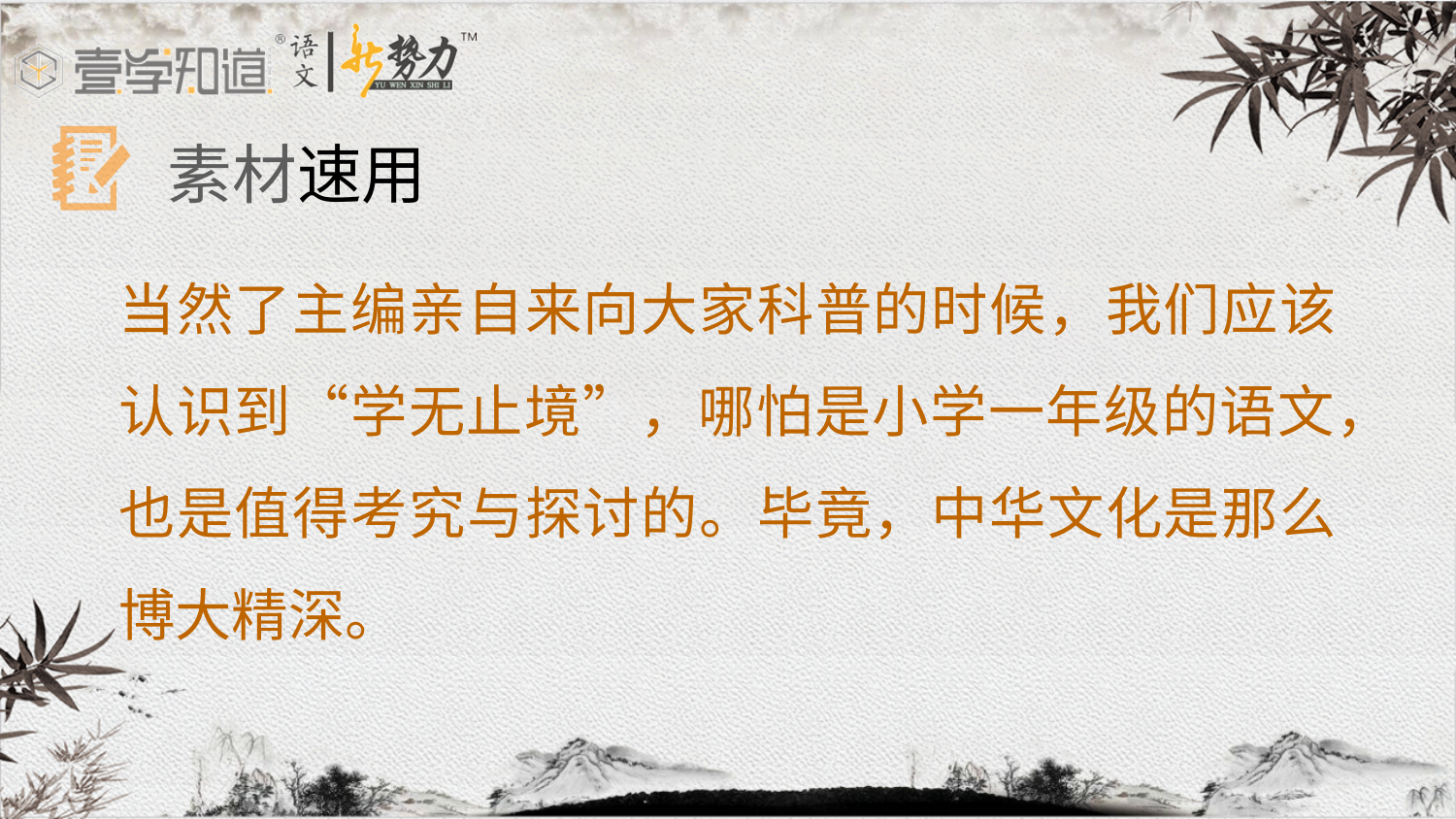

素材速用
当然了主编亲自来向大家科普的时候，我们应该认识到“学无止境”，哪怕是小学一年级的语文，也是值得考究与探讨的。毕竟，中华文化是那么博大精深。